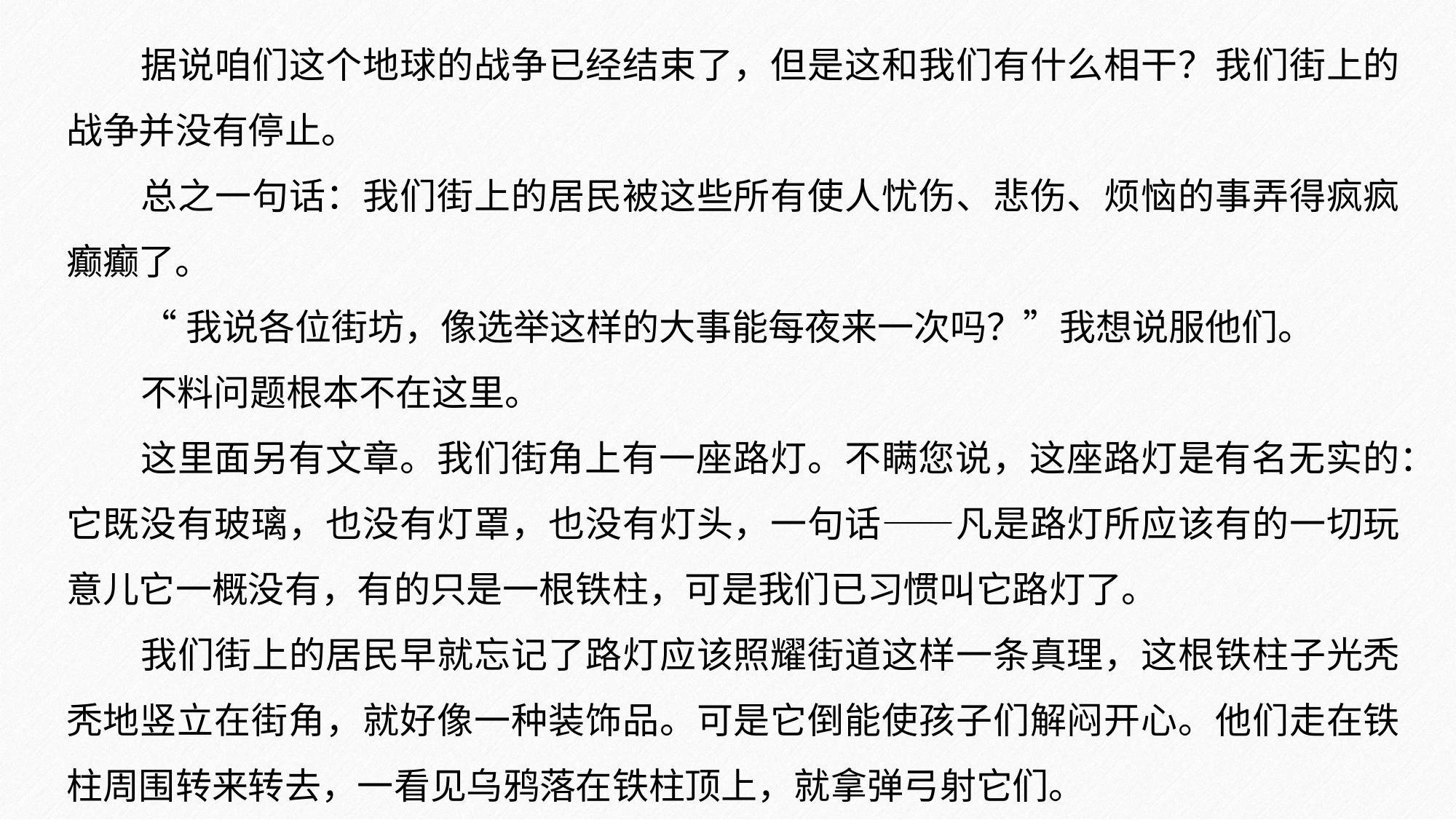

据说咱们这个地球的战争已经结束了，但是这和我们有什么相干？我们街上的战争并没有停止。
总之一句话：我们街上的居民被这些所有使人忧伤、悲伤、烦恼的事弄得疯疯癫癫了。
“我说各位街坊，像选举这样的大事能每夜来一次吗？”我想说服他们。
不料问题根本不在这里。
这里面另有文章。我们街角上有一座路灯。不瞒您说，这座路灯是有名无实的：它既没有玻璃，也没有灯罩，也没有灯头，一句话——凡是路灯所应该有的一切玩意儿它一概没有，有的只是一根铁柱，可是我们已习惯叫它路灯了。
我们街上的居民早就忘记了路灯应该照耀街道这样一条真理，这根铁柱子光秃秃地竖立在街角，就好像一种装饰品。可是它倒能使孩子们解闷开心。他们走在铁柱周围转来转去，一看见乌鸦落在铁柱顶上，就拿弹弓射它们。